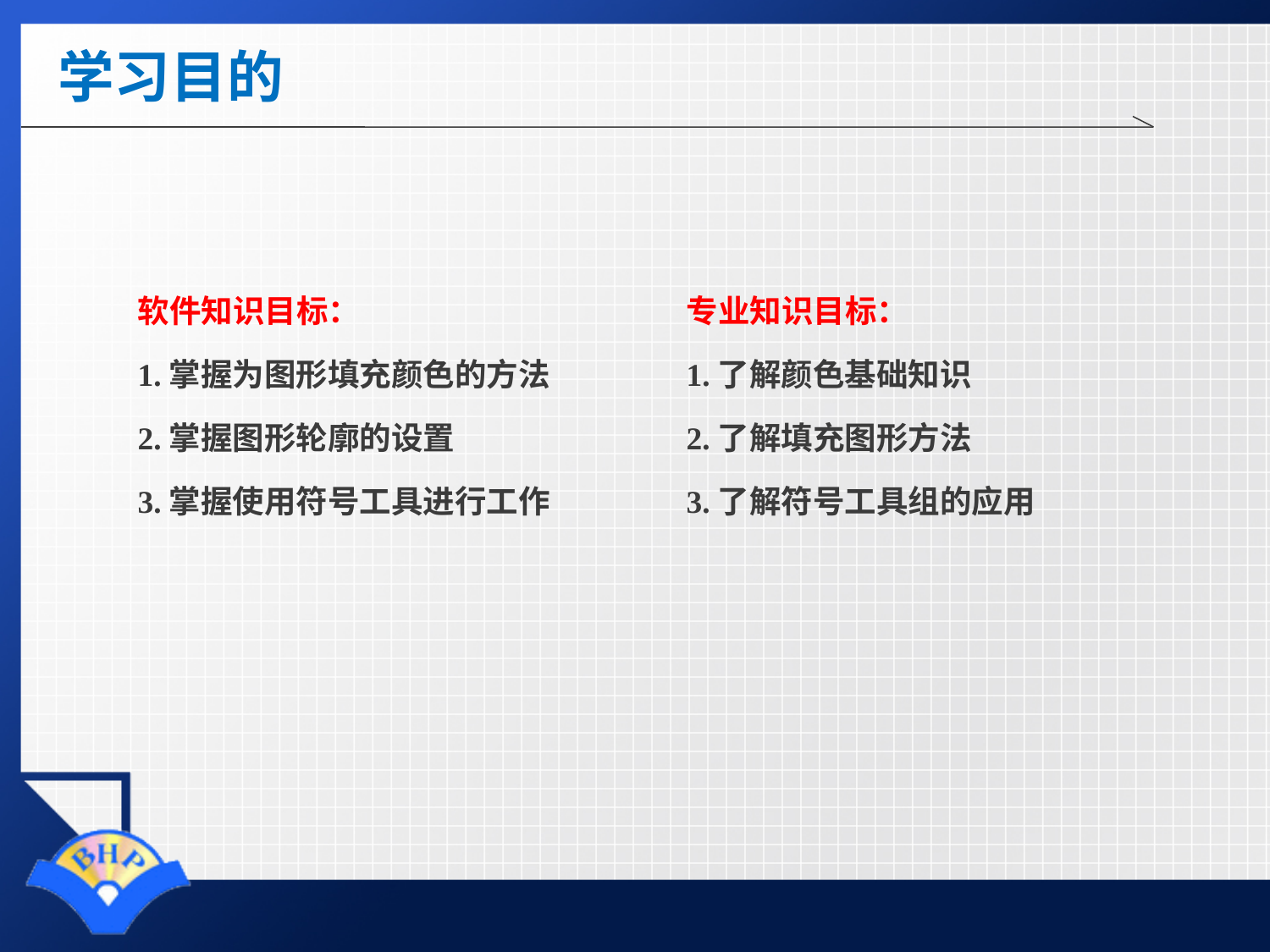

# 学习目的
软件知识目标：
1.掌握为图形填充颜色的方法
2.掌握图形轮廓的设置
3.掌握使用符号工具进行工作
专业知识目标：
1.了解颜色基础知识
2.了解填充图形方法
3.了解符号工具组的应用